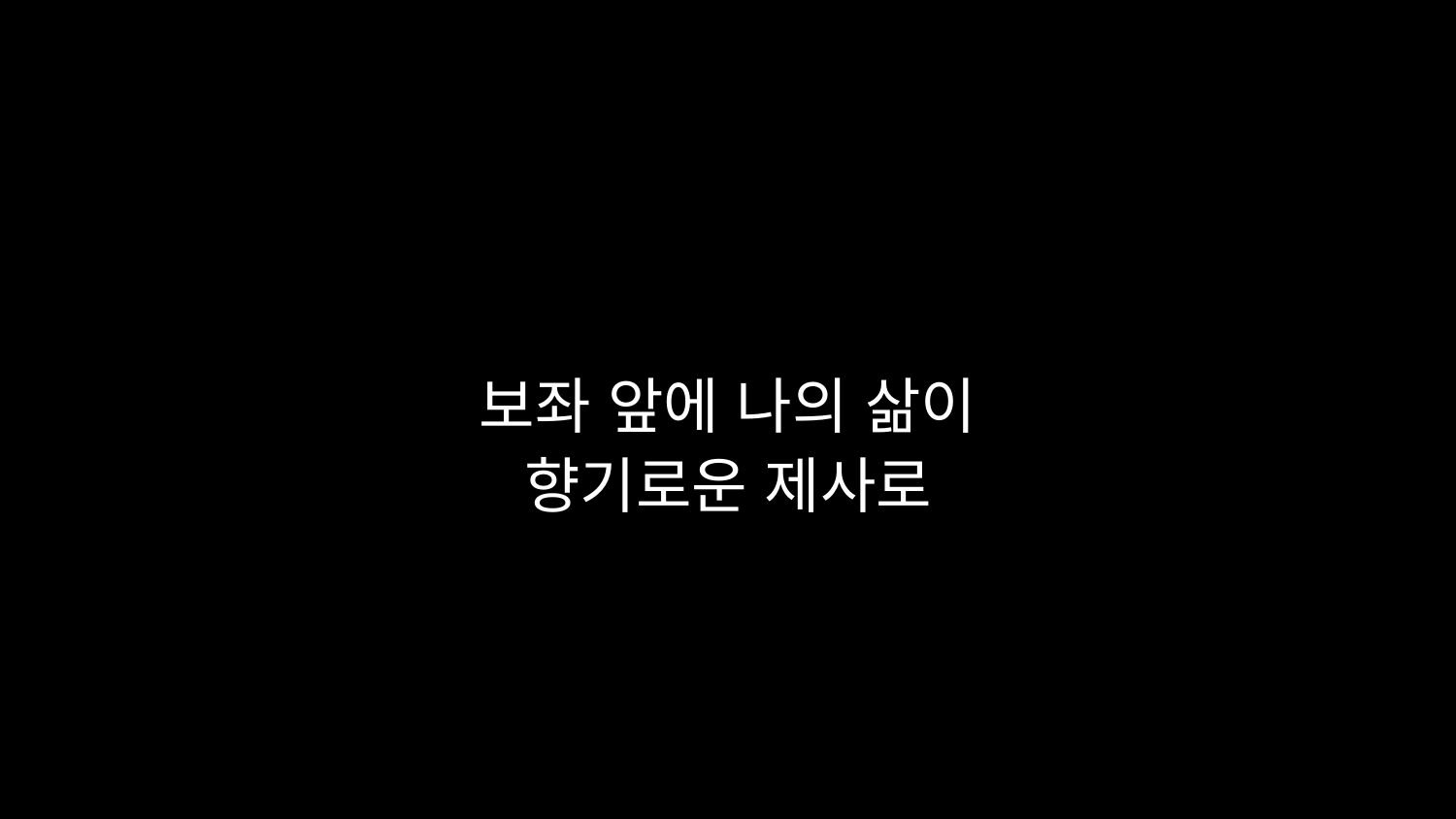

# 보좌 앞에 나의 삶이 향기로운 제사로